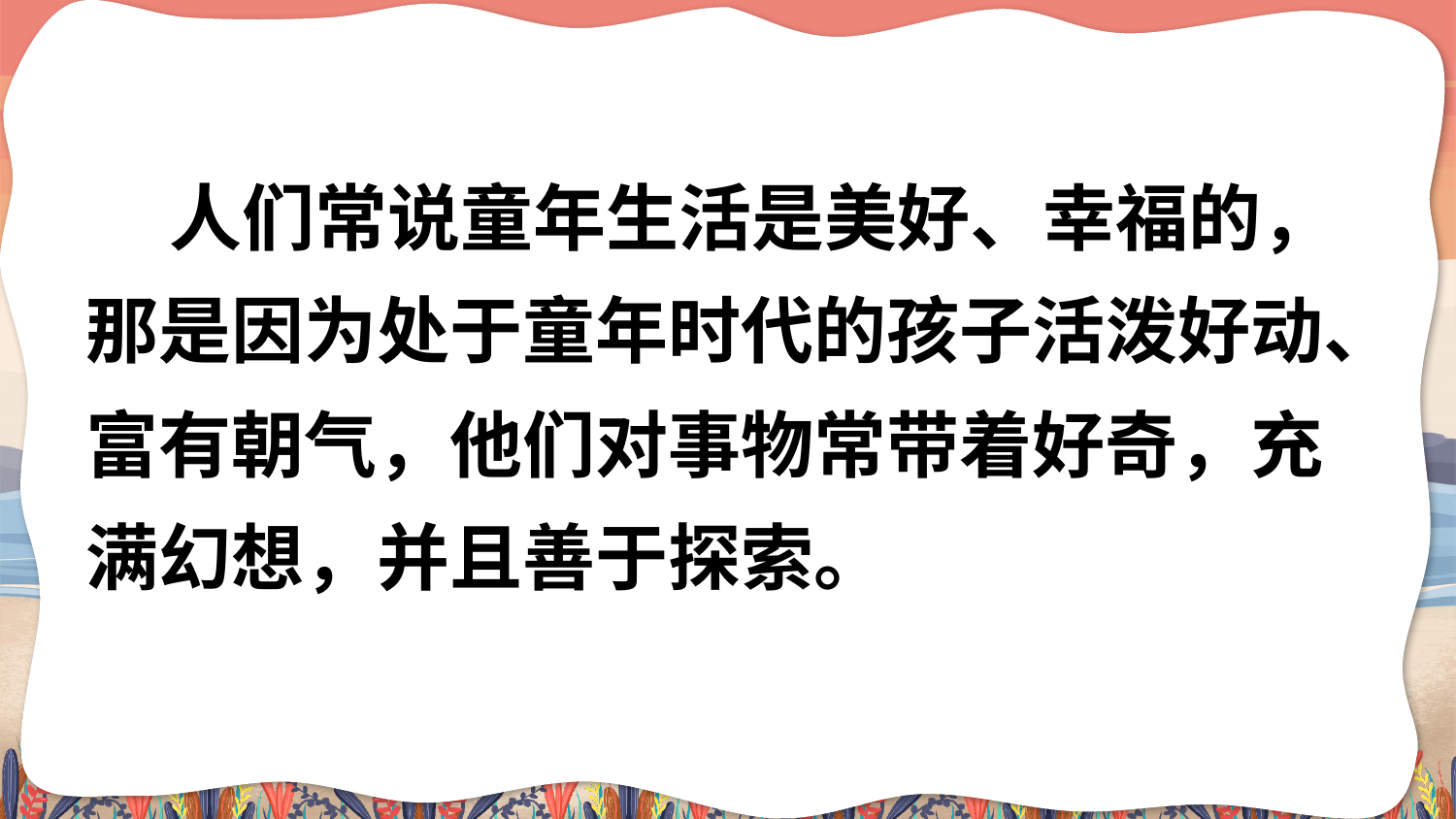

人们常说童年生活是美好、幸福的，那是因为处于童年时代的孩子活泼好动、富有朝气，他们对事物常带着好奇，充满幻想，并且善于探索。